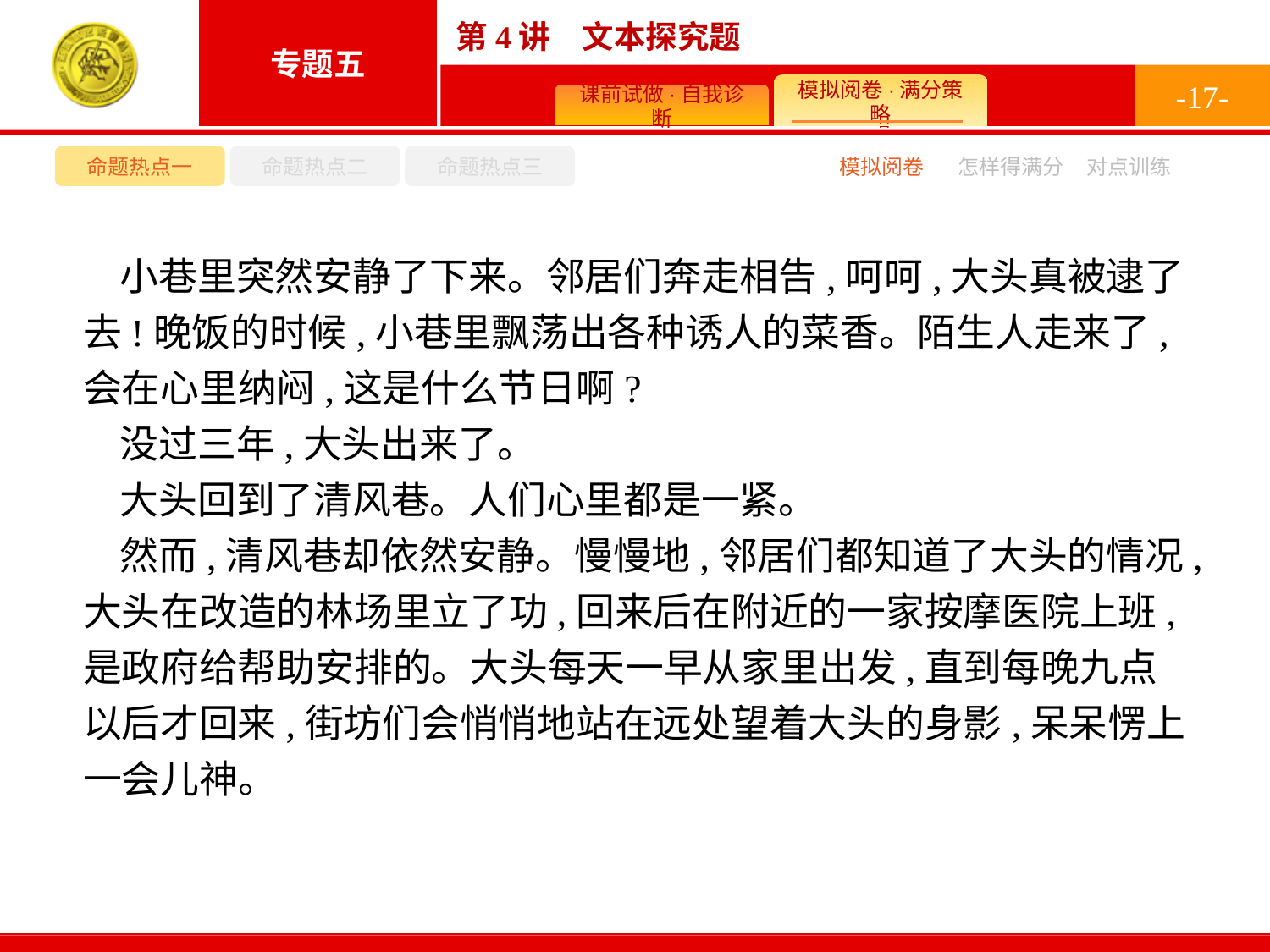

-17-
命题热点一
命题热点二
命题热点三
模拟阅卷
怎样得满分
对点训练
小巷里突然安静了下来。邻居们奔走相告,呵呵,大头真被逮了去!晚饭的时候,小巷里飘荡出各种诱人的菜香。陌生人走来了,会在心里纳闷,这是什么节日啊?
没过三年,大头出来了。
大头回到了清风巷。人们心里都是一紧。
然而,清风巷却依然安静。慢慢地,邻居们都知道了大头的情况,大头在改造的林场里立了功,回来后在附近的一家按摩医院上班,是政府给帮助安排的。大头每天一早从家里出发,直到每晚九点以后才回来,街坊们会悄悄地站在远处望着大头的身影,呆呆愣上一会儿神。